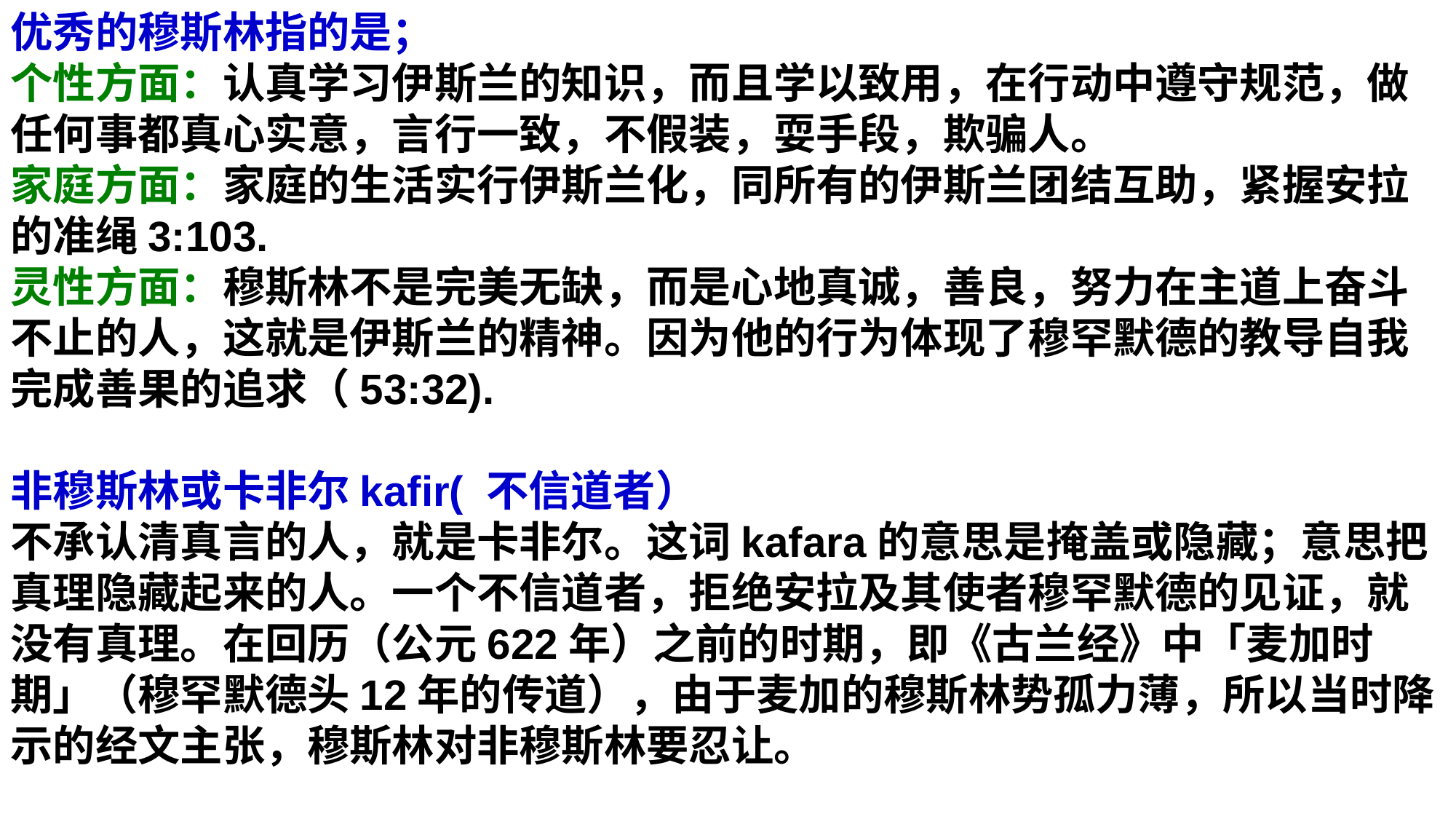

优秀的穆斯林指的是；
个性方面：认真学习伊斯兰的知识，而且学以致用，在行动中遵守规范，做任何事都真心实意，言行一致，不假装，耍手段，欺骗人。
家庭方面：家庭的生活实行伊斯兰化，同所有的伊斯兰团结互助，紧握安拉的准绳3:103.
灵性方面：穆斯林不是完美无缺，而是心地真诚，善良，努力在主道上奋斗不止的人，这就是伊斯兰的精神。因为他的行为体现了穆罕默德的教导自我完成善果的追求（53:32).

非穆斯林或卡非尔kafir( 不信道者）
不承认清真言的人，就是卡非尔。这词kafara的意思是掩盖或隐藏；意思把真理隐藏起来的人。一个不信道者，拒绝安拉及其使者穆罕默德的见证，就没有真理。在回历（公元622年）之前的时期，即《古兰经》中「麦加时期」（穆罕默德头12年的传道），由于麦加的穆斯林势孤力薄，所以当时降示的经文主张，穆斯林对非穆斯林要忍让。